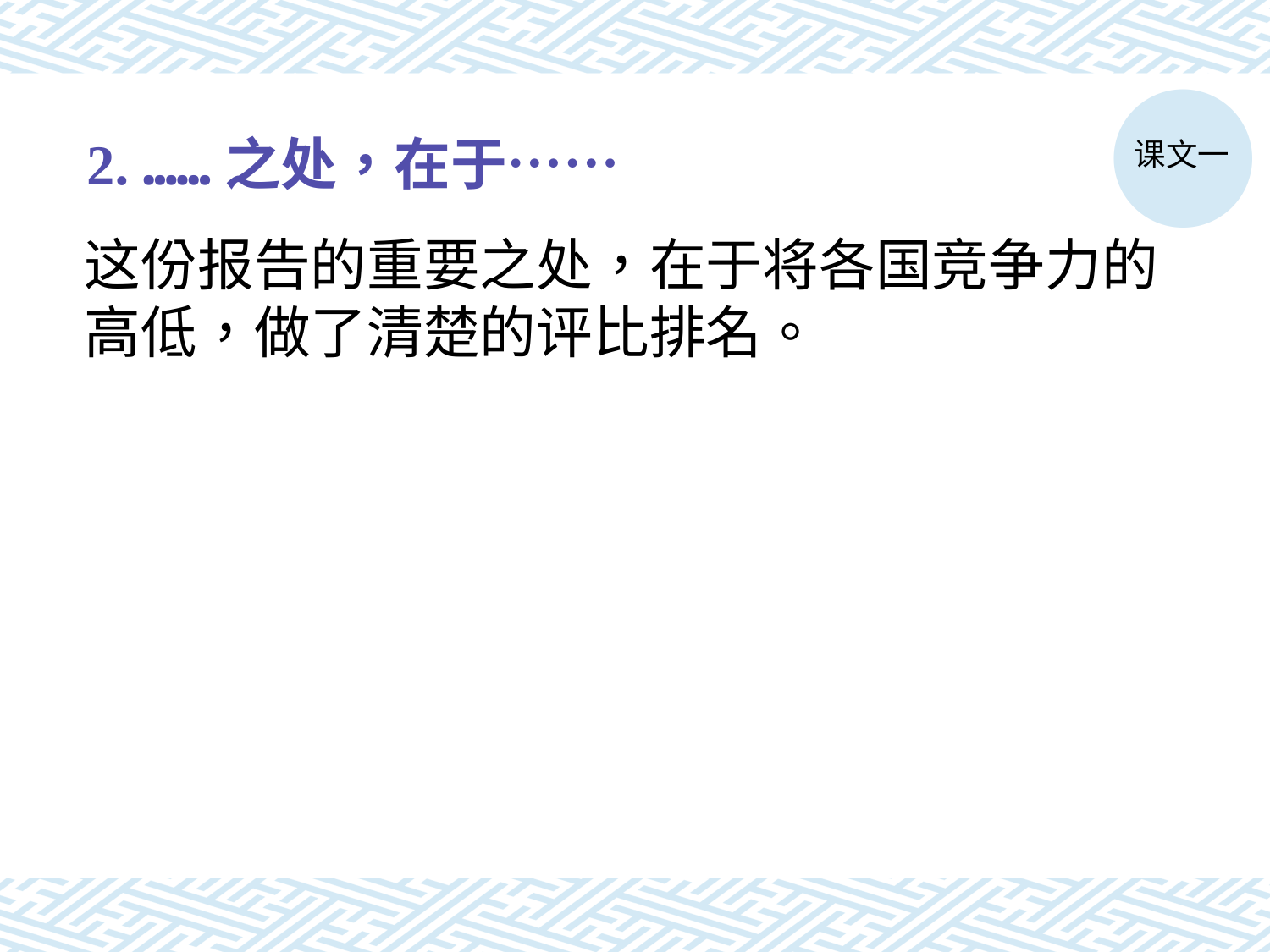

课文一
# 2. ……之处，在于……
这份报告的重要之处，在于将各国竞争力的高低，做了清楚的评比排名。